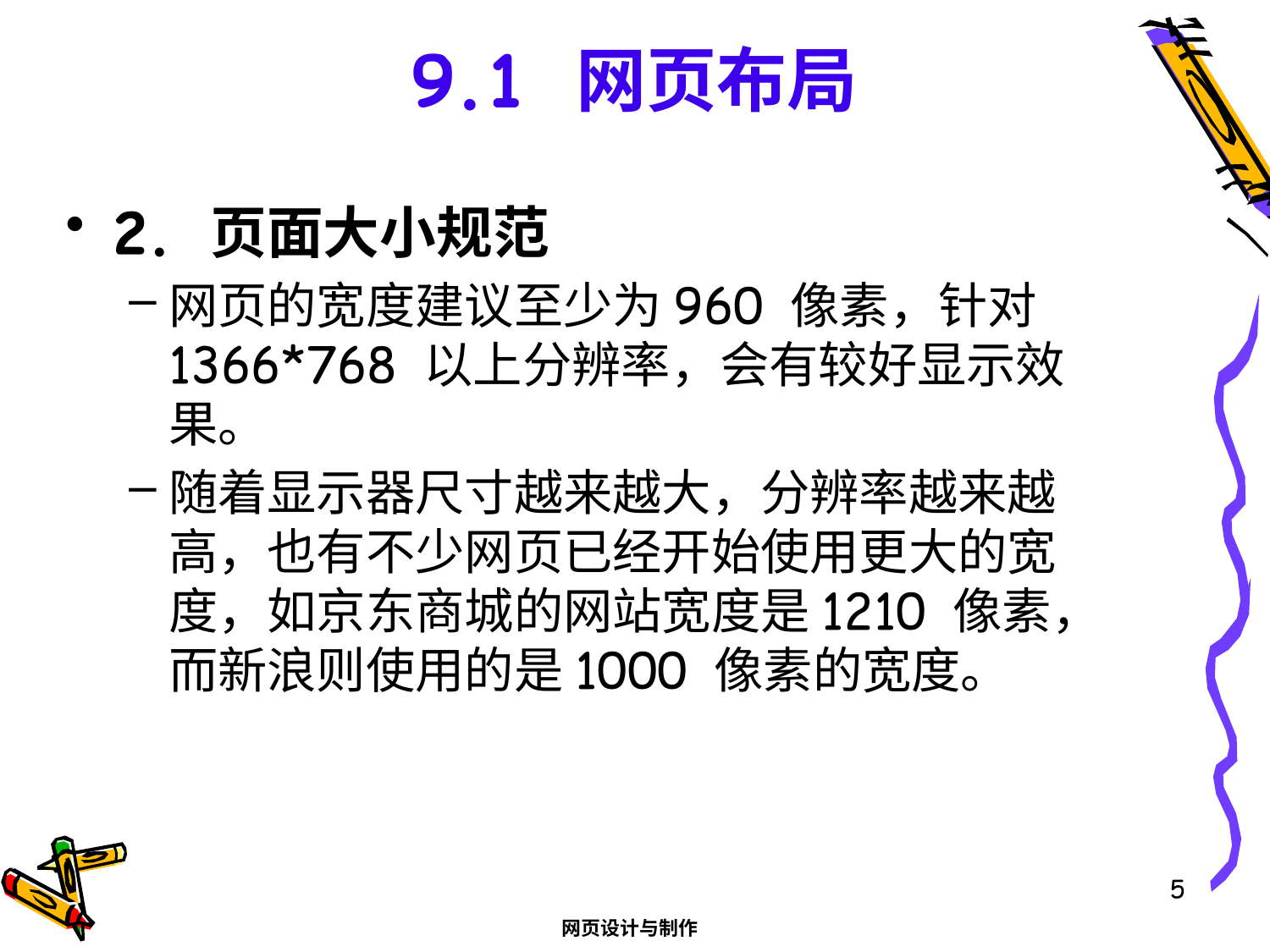

# 9.1 网页布局
2. 页面大小规范
网页的宽度建议至少为960 像素，针对1366*768 以上分辨率，会有较好显示效果。
随着显示器尺寸越来越大，分辨率越来越高，也有不少网页已经开始使用更大的宽度，如京东商城的网站宽度是1210 像素，而新浪则使用的是1000 像素的宽度。
5
网页设计与制作